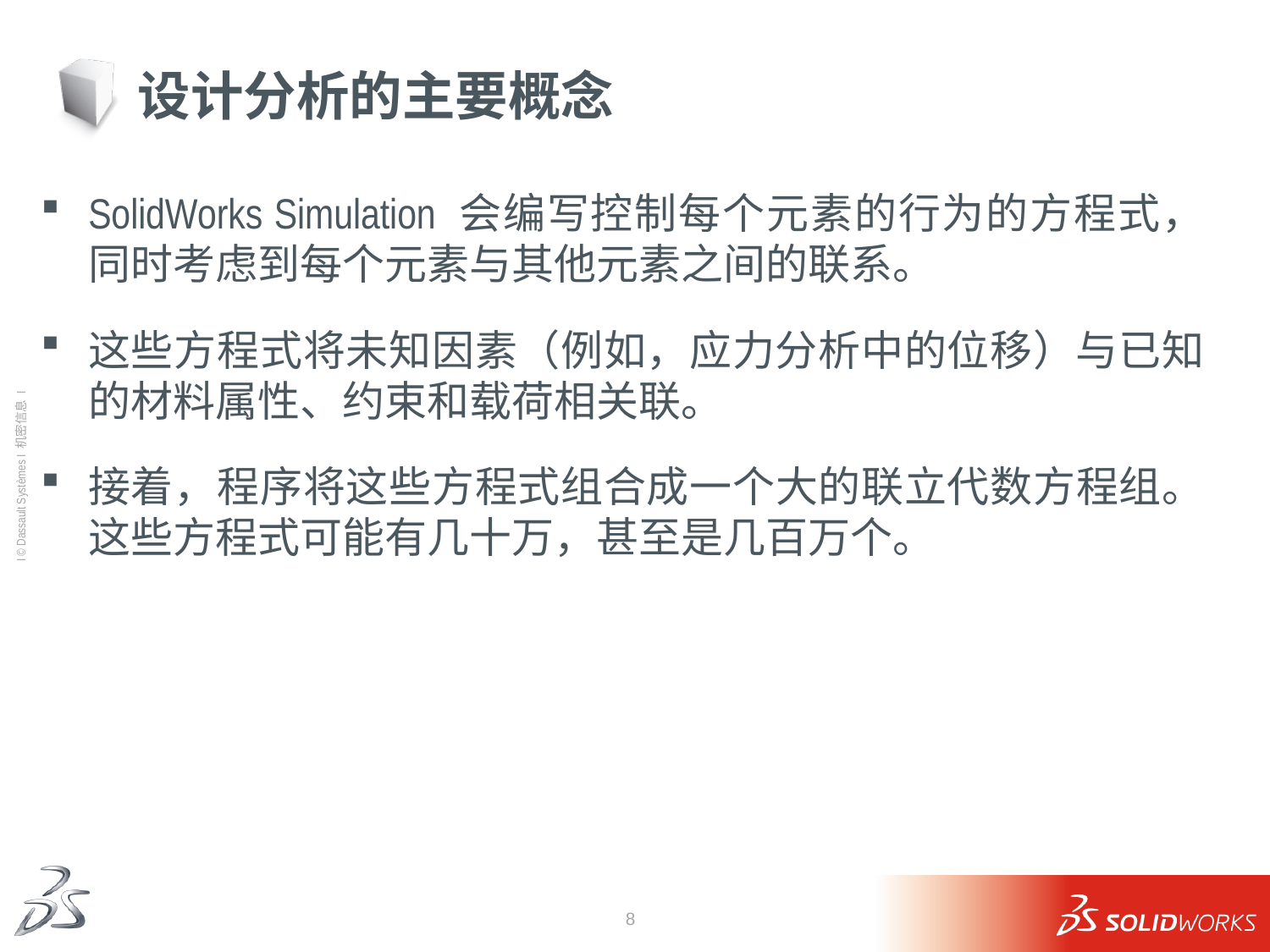

# 设计分析的主要概念
SolidWorks Simulation 会编写控制每个元素的行为的方程式，同时考虑到每个元素与其他元素之间的联系。
这些方程式将未知因素（例如，应力分析中的位移）与已知的材料属性、约束和载荷相关联。
接着，程序将这些方程式组合成一个大的联立代数方程组。 这些方程式可能有几十万，甚至是几百万个。